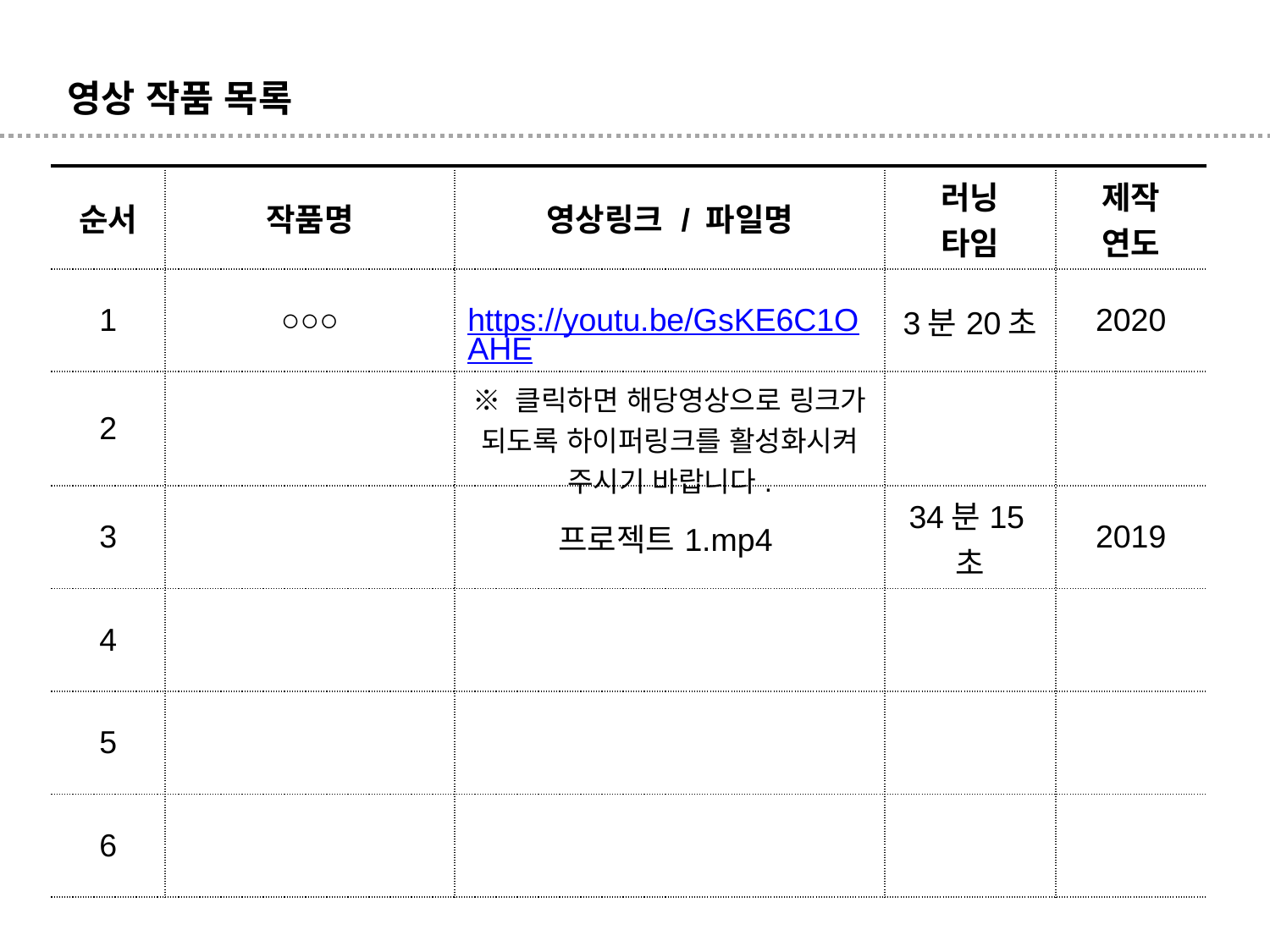

영상 작품 목록
| 순서 | 작품명 | 영상링크 / 파일명 | 러닝 타임 | 제작 연도 |
| --- | --- | --- | --- | --- |
| 1 | ○○○ | https://youtu.be/GsKE6C1OAHE | 3분20초 | 2020 |
| 2 |  | ※ 클릭하면 해당영상으로 링크가 되도록 하이퍼링크를 활성화시켜 주시기 바랍니다. |  |  |
| 3 |  | 프로젝트1.mp4 | 34분15초 | 2019 |
| 4 |  |  |  |  |
| 5 |  |  |  |  |
| 6 |  |  |  |  |